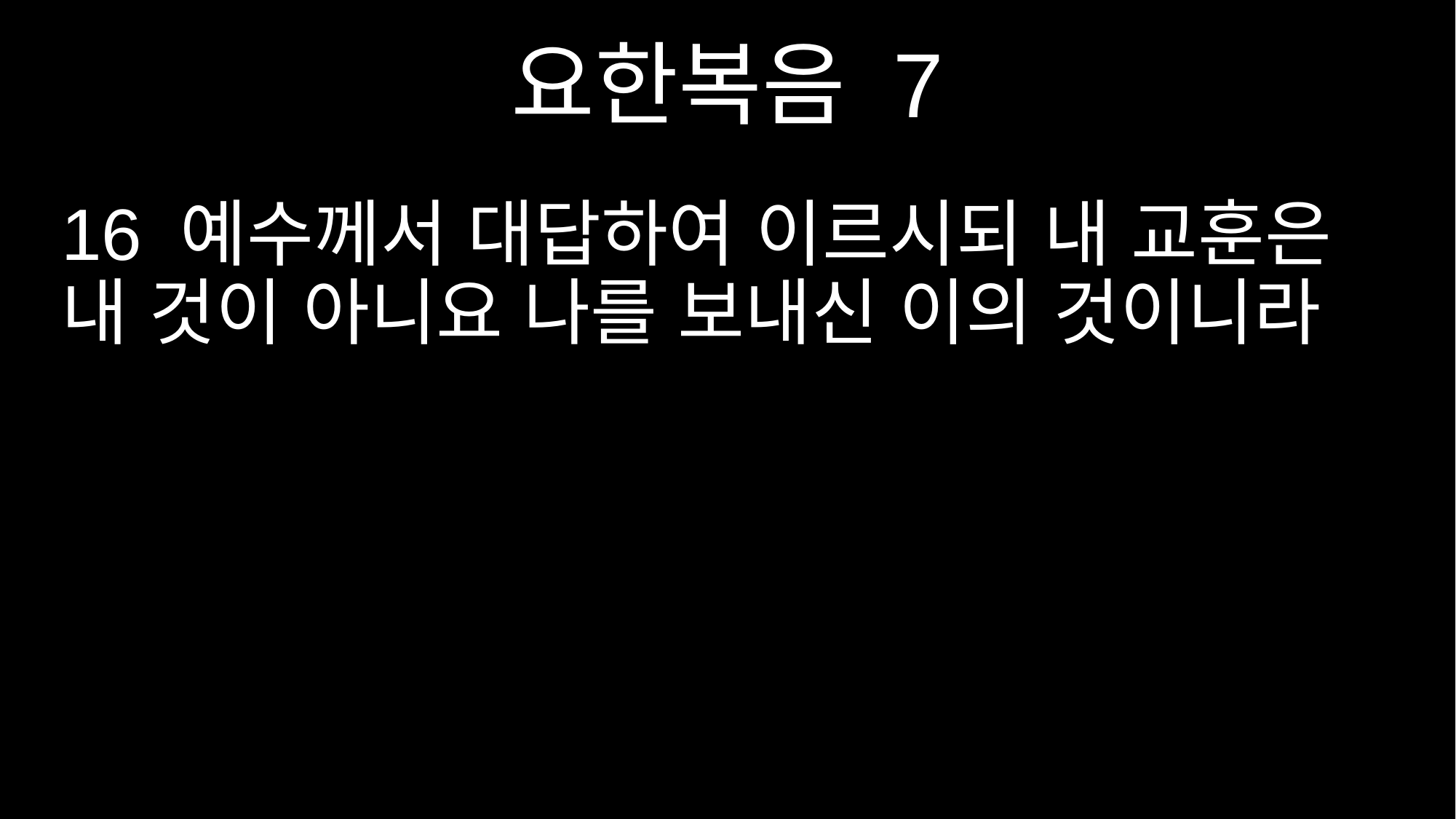

요한복음 7
16 예수께서 대답하여 이르시되 내 교훈은 내 것이 아니요 나를 보내신 이의 것이니라